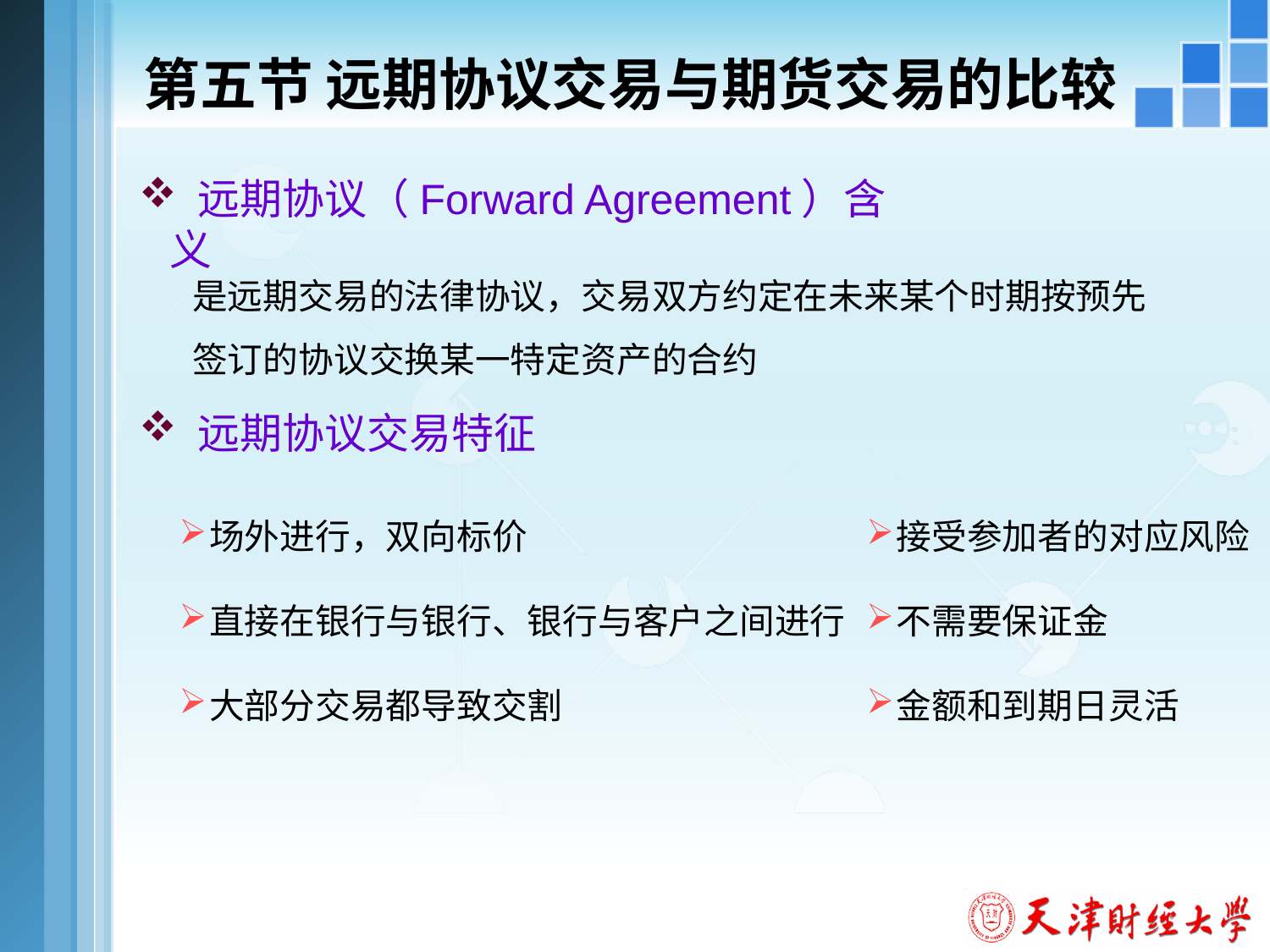

# 第五节 远期协议交易与期货交易的比较
 远期协议（Forward Agreement）含义
是远期交易的法律协议，交易双方约定在未来某个时期按预先签订的协议交换某一特定资产的合约
 远期协议交易特征
场外进行，双向标价
直接在银行与银行、银行与客户之间进行
大部分交易都导致交割

接受参加者的对应风险
不需要保证金
金额和到期日灵活